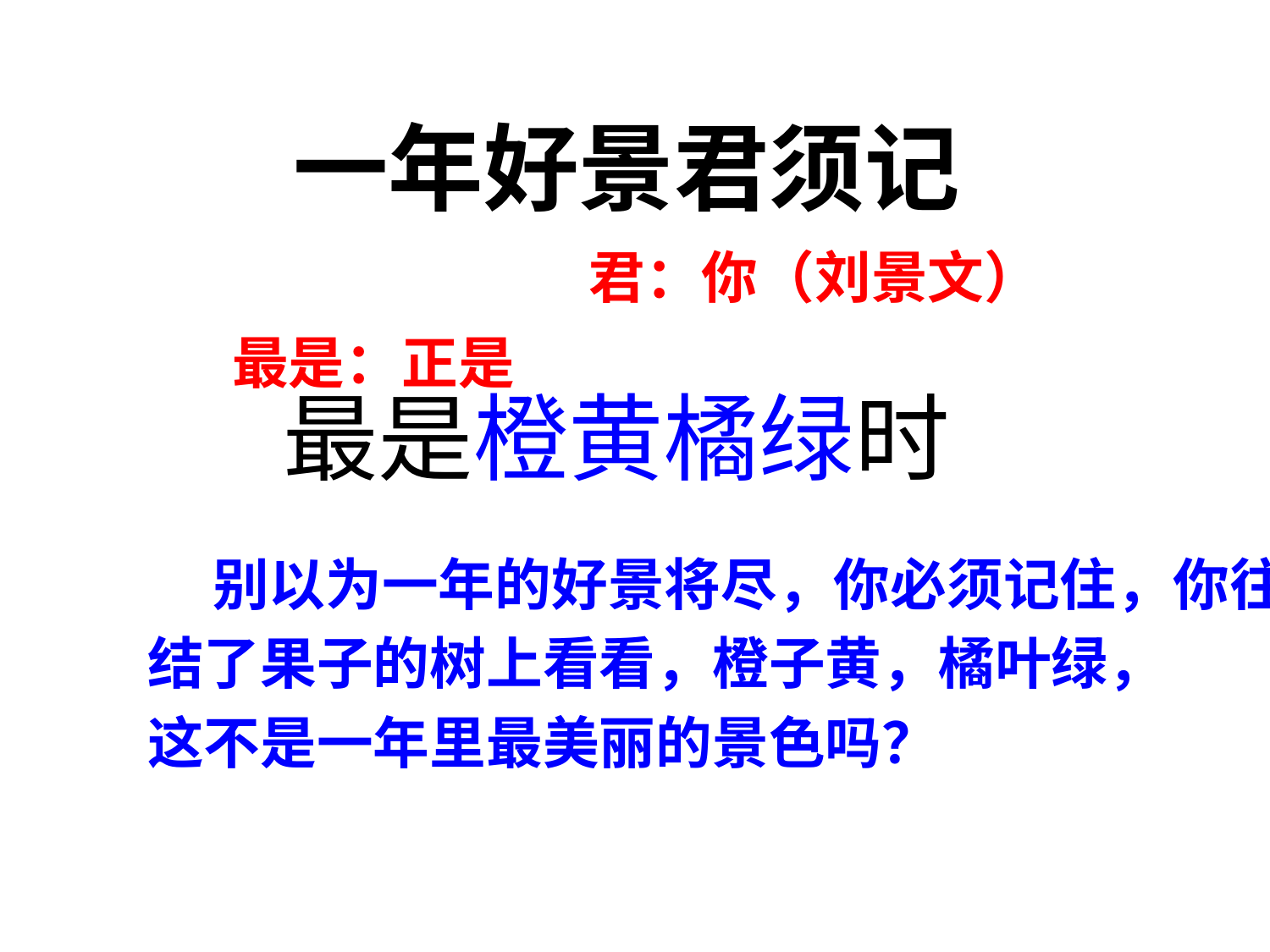

# 一年好景君须记
君：你（刘景文）
最是：正是
最是橙黄橘绿时
    别以为一年的好景将尽，你必须记住，你往
结了果子的树上看看，橙子黄，橘叶绿，
这不是一年里最美丽的景色吗？